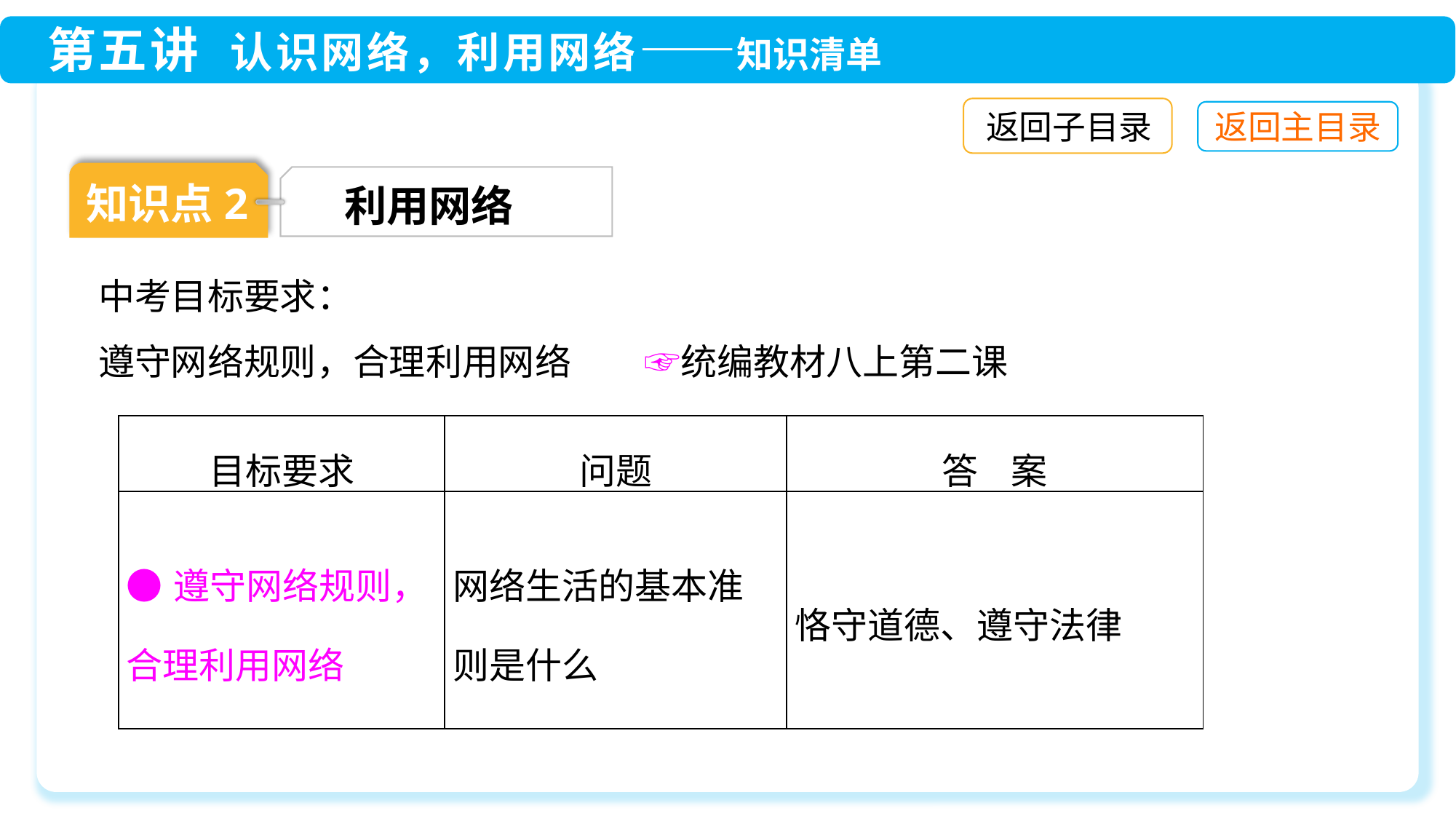

返回子目录
知识点2
利用网络

中考目标要求：
遵守网络规则，合理利用网络　　☞统编教材八上第二课
| 目标要求 | 问题 | 答 案 |
| --- | --- | --- |
| ●遵守网络规则，合理利用网络 | 网络生活的基本准则是什么 | 恪守道德、遵守法律 |